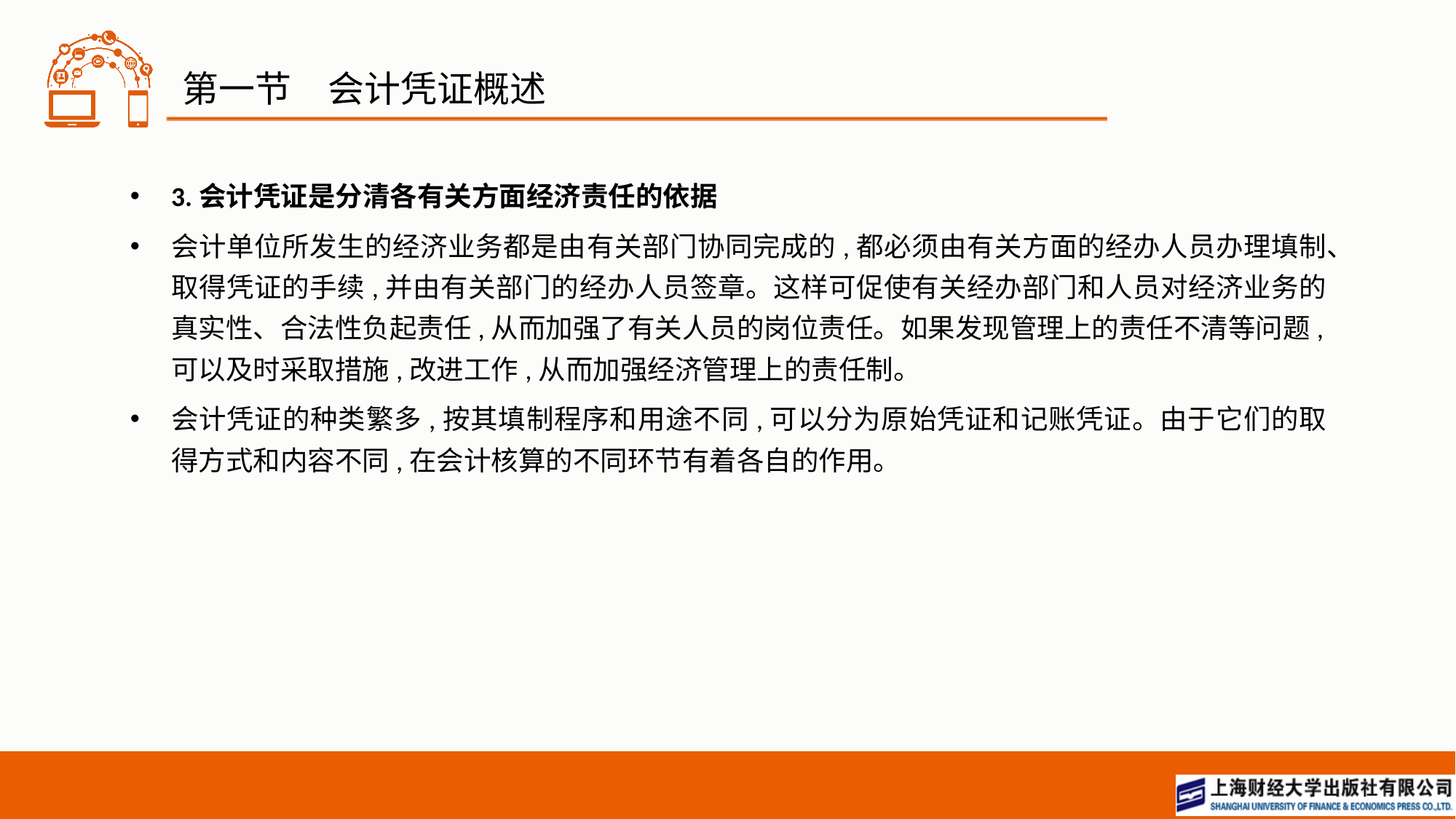

# 第一节　会计凭证概述
3.会计凭证是分清各有关方面经济责任的依据
会计单位所发生的经济业务都是由有关部门协同完成的,都必须由有关方面的经办人员办理填制、取得凭证的手续,并由有关部门的经办人员签章。这样可促使有关经办部门和人员对经济业务的真实性、合法性负起责任,从而加强了有关人员的岗位责任。如果发现管理上的责任不清等问题,可以及时采取措施,改进工作,从而加强经济管理上的责任制。
会计凭证的种类繁多,按其填制程序和用途不同,可以分为原始凭证和记账凭证。由于它们的取得方式和内容不同,在会计核算的不同环节有着各自的作用。